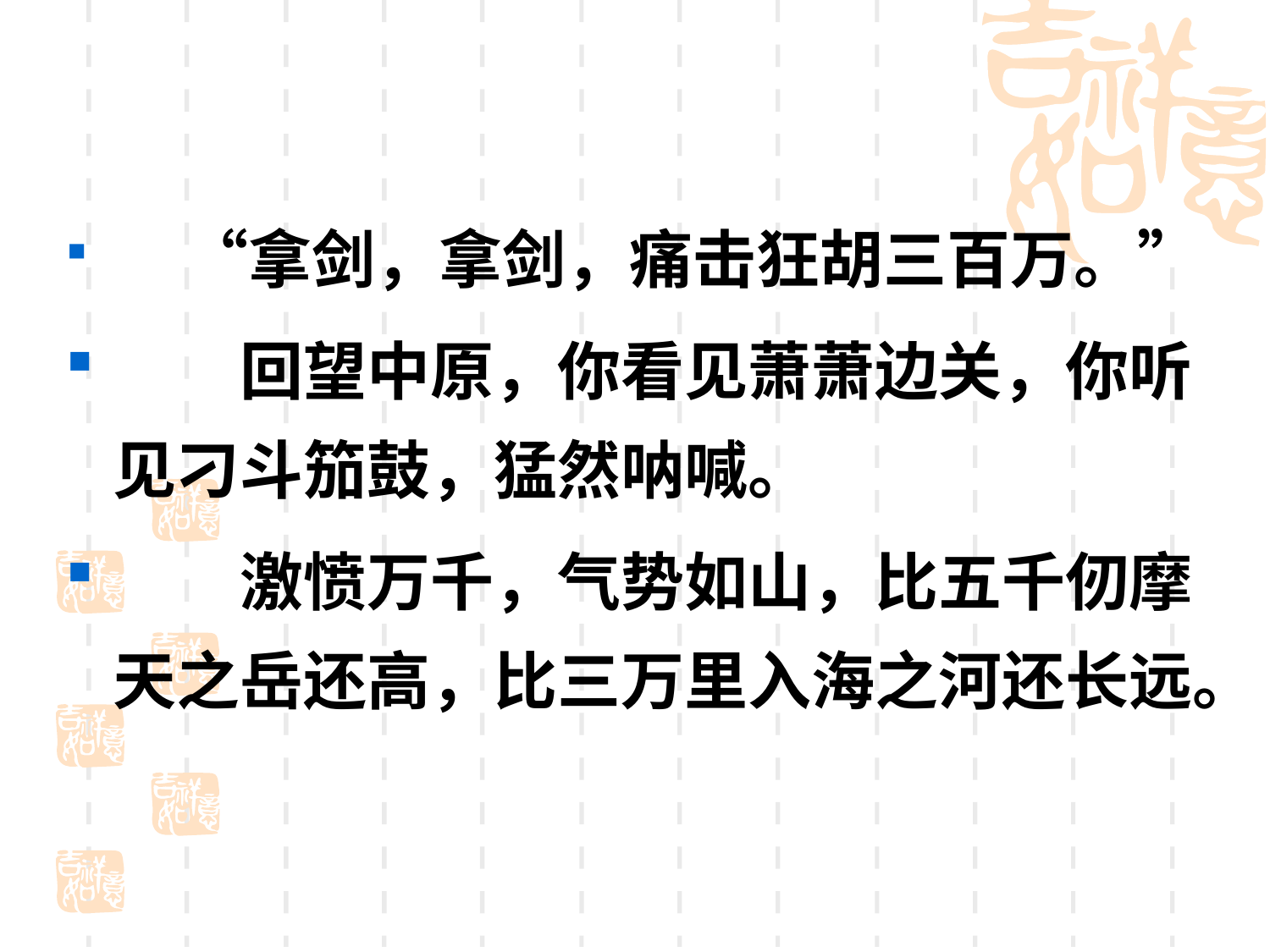

“拿剑，拿剑，痛击狂胡三百万。”
　　回望中原，你看见萧萧边关，你听见刁斗笳鼓，猛然呐喊。
　　激愤万千，气势如山，比五千仞摩天之岳还高，比三万里入海之河还长远。